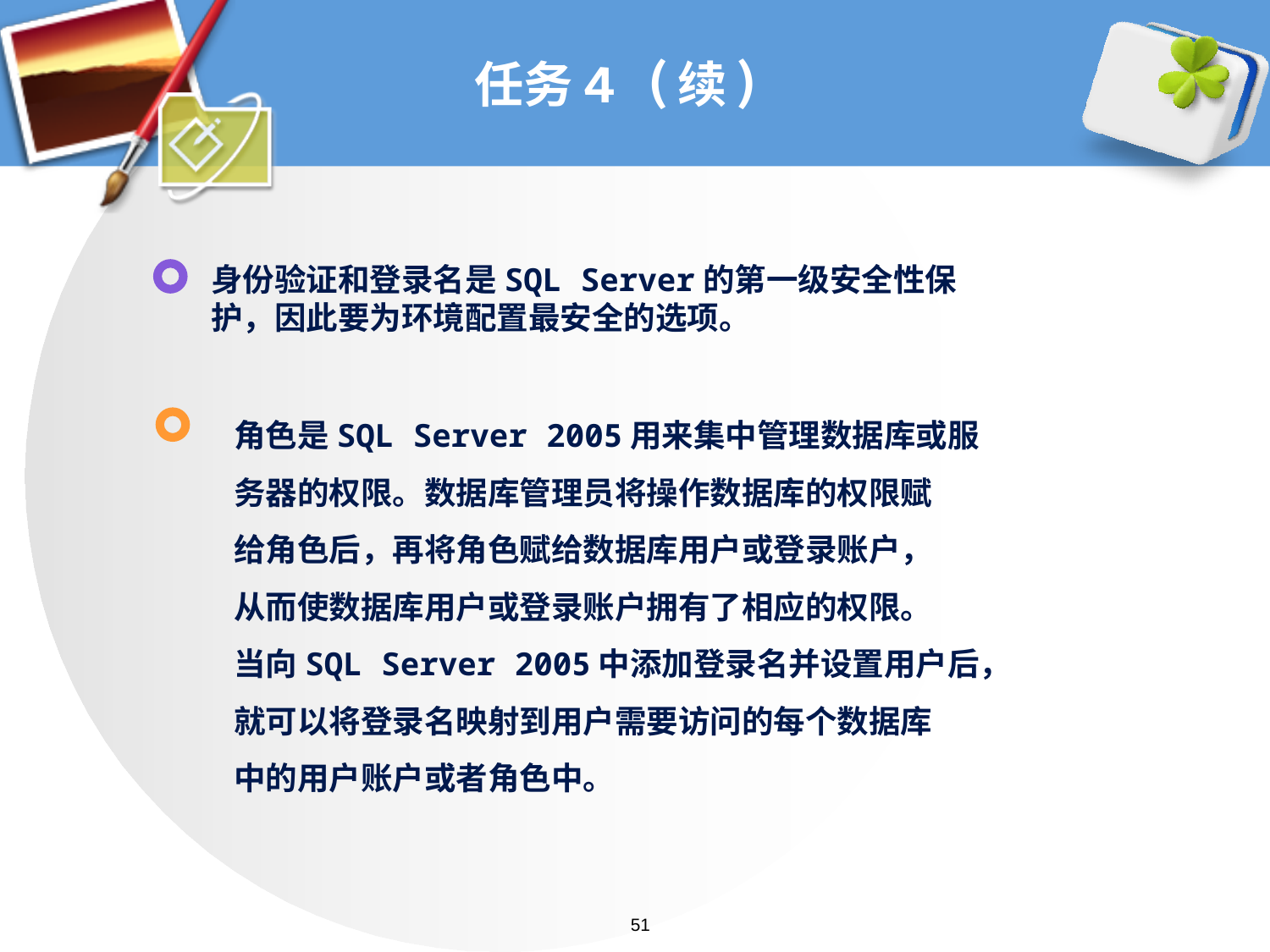

# 任务4    (续)
身份验证和登录名是SQL Server的第一级安全性保护，因此要为环境配置最安全的选项。

角色是SQL Server 2005用来集中管理数据库或服
务器的权限。数据库管理员将操作数据库的权限赋
给角色后，再将角色赋给数据库用户或登录账户，
从而使数据库用户或登录账户拥有了相应的权限。
当向SQL Server 2005中添加登录名并设置用户后，
就可以将登录名映射到用户需要访问的每个数据库
中的用户账户或者角色中。

51